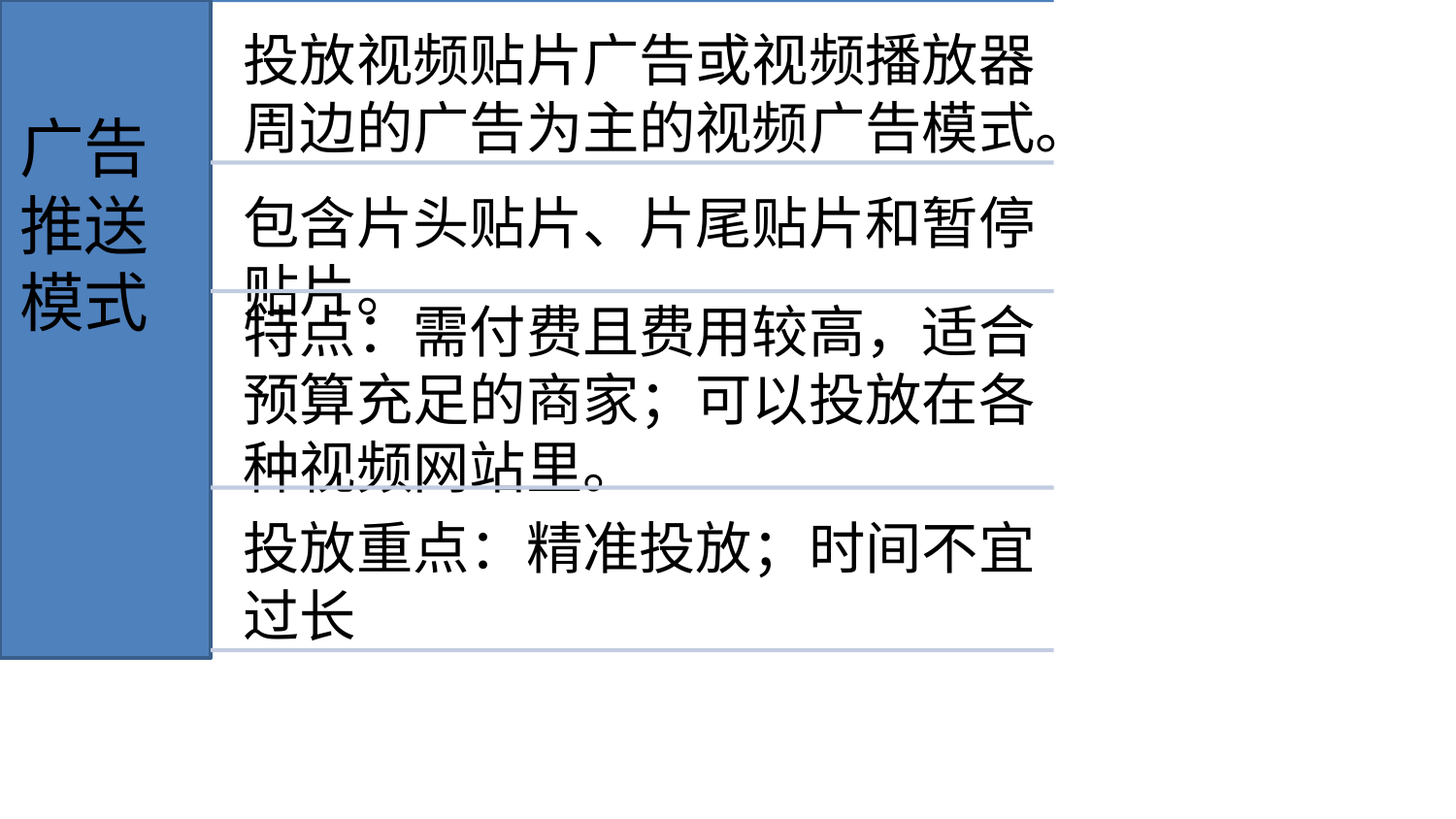

广告推送模式
投放视频贴片广告或视频播放器周边的广告为主的视频广告模式。
包含片头贴片、片尾贴片和暂停贴片。
特点：需付费且费用较高，适合预算充足的商家；可以投放在各种视频网站里。
投放重点：精准投放；时间不宜过长